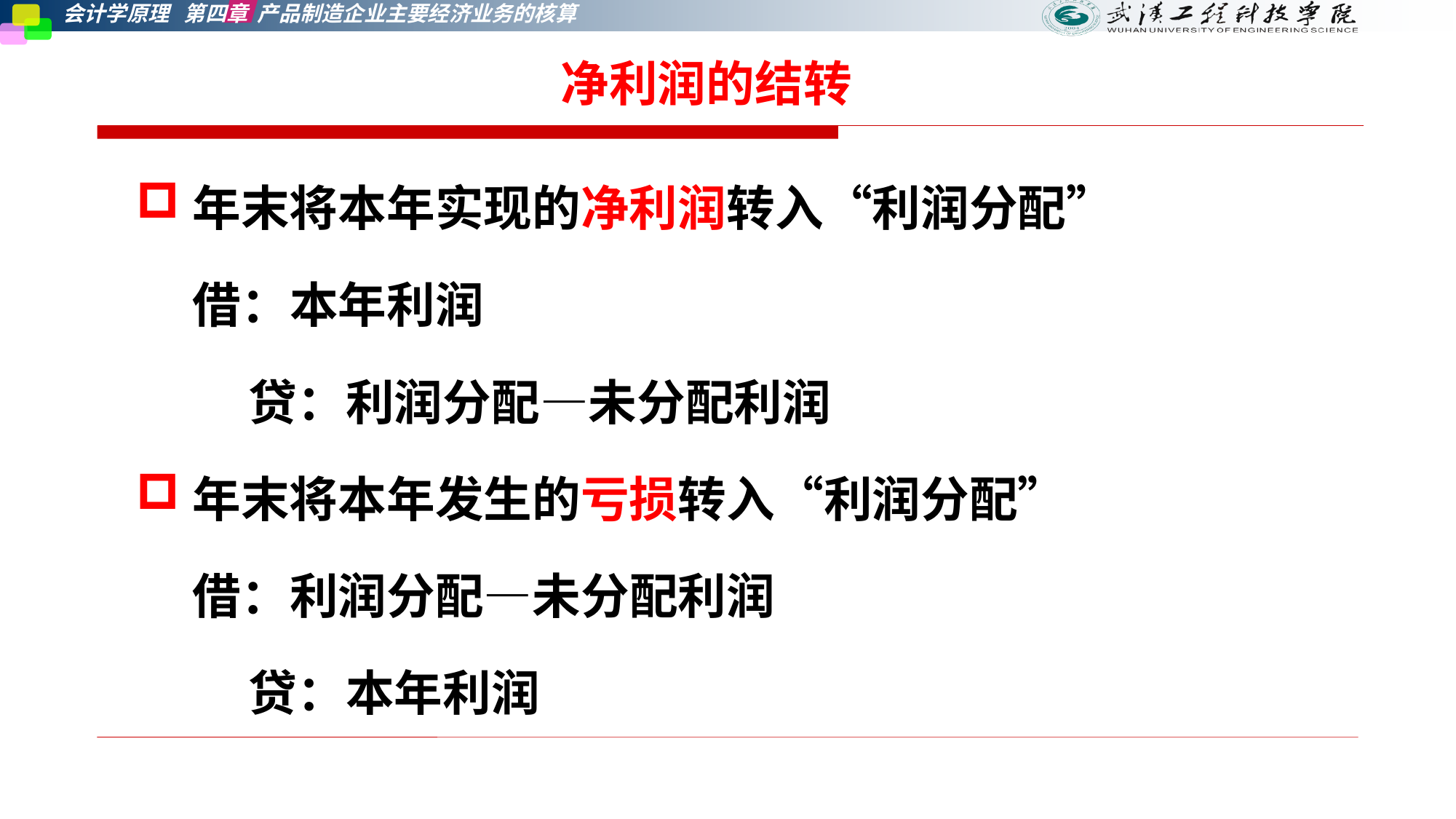

净利润的结转
年末将本年实现的净利润转入“利润分配”
借：本年利润
    贷：利润分配—未分配利润
年末将本年发生的亏损转入“利润分配”
借：利润分配—未分配利润
    贷：本年利润